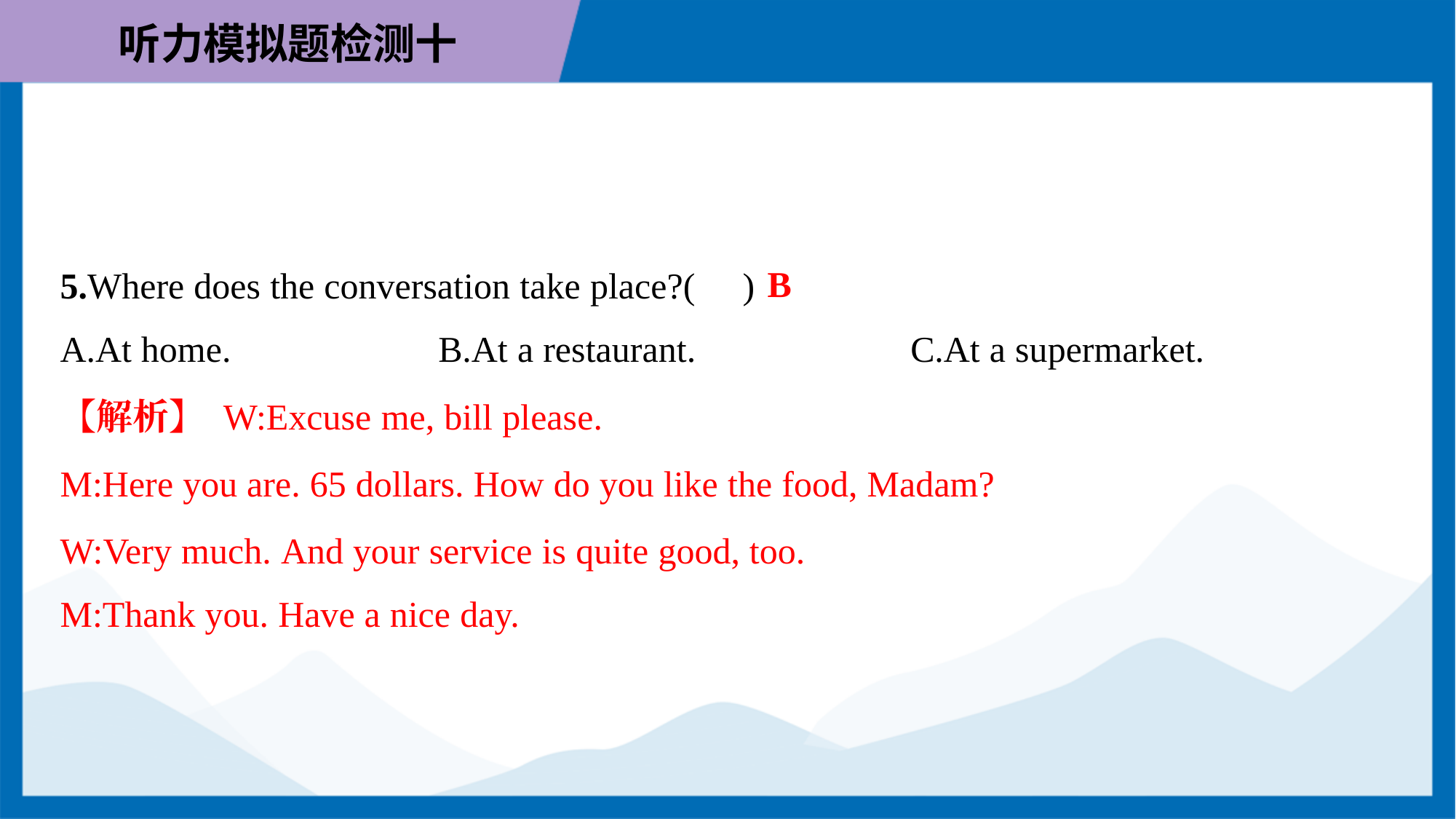

B
5.Where does the conversation take place?(     )
A.At home.	B.At a restaurant.	C.At a supermarket.
【解析】 W:Excuse me, bill please.
M:Here you are. 65 dollars. How do you like the food, Madam?
W:Very much. And your service is quite good, too.
M:Thank you. Have a nice day.